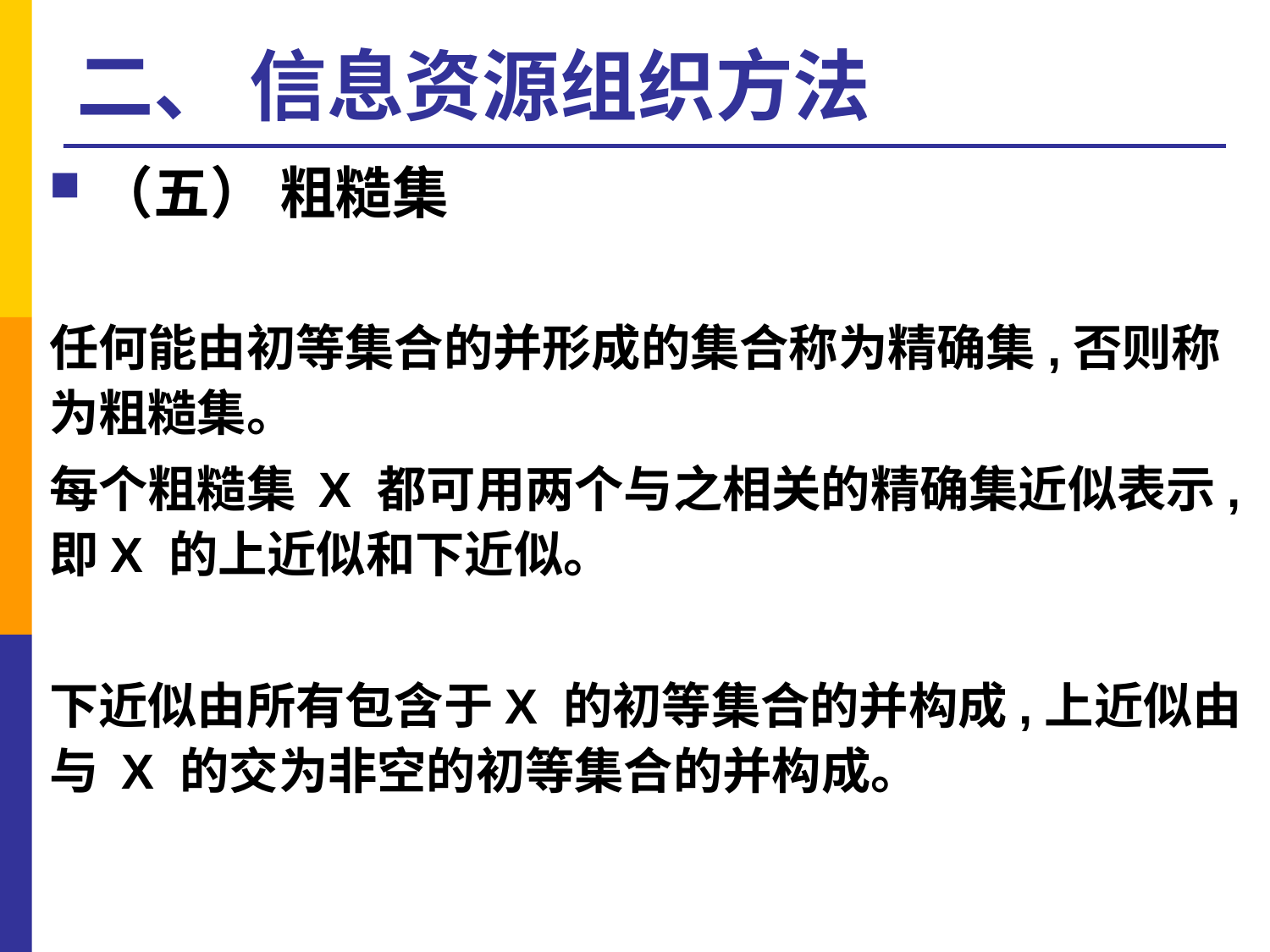

# 二、 信息资源组织方法
（五） 粗糙集

任何能由初等集合的并形成的集合称为精确集,否则称为粗糙集。
每个粗糙集 X 都可用两个与之相关的精确集近似表示,即X 的上近似和下近似。

下近似由所有包含于X 的初等集合的并构成,上近似由与 X 的交为非空的初等集合的并构成。